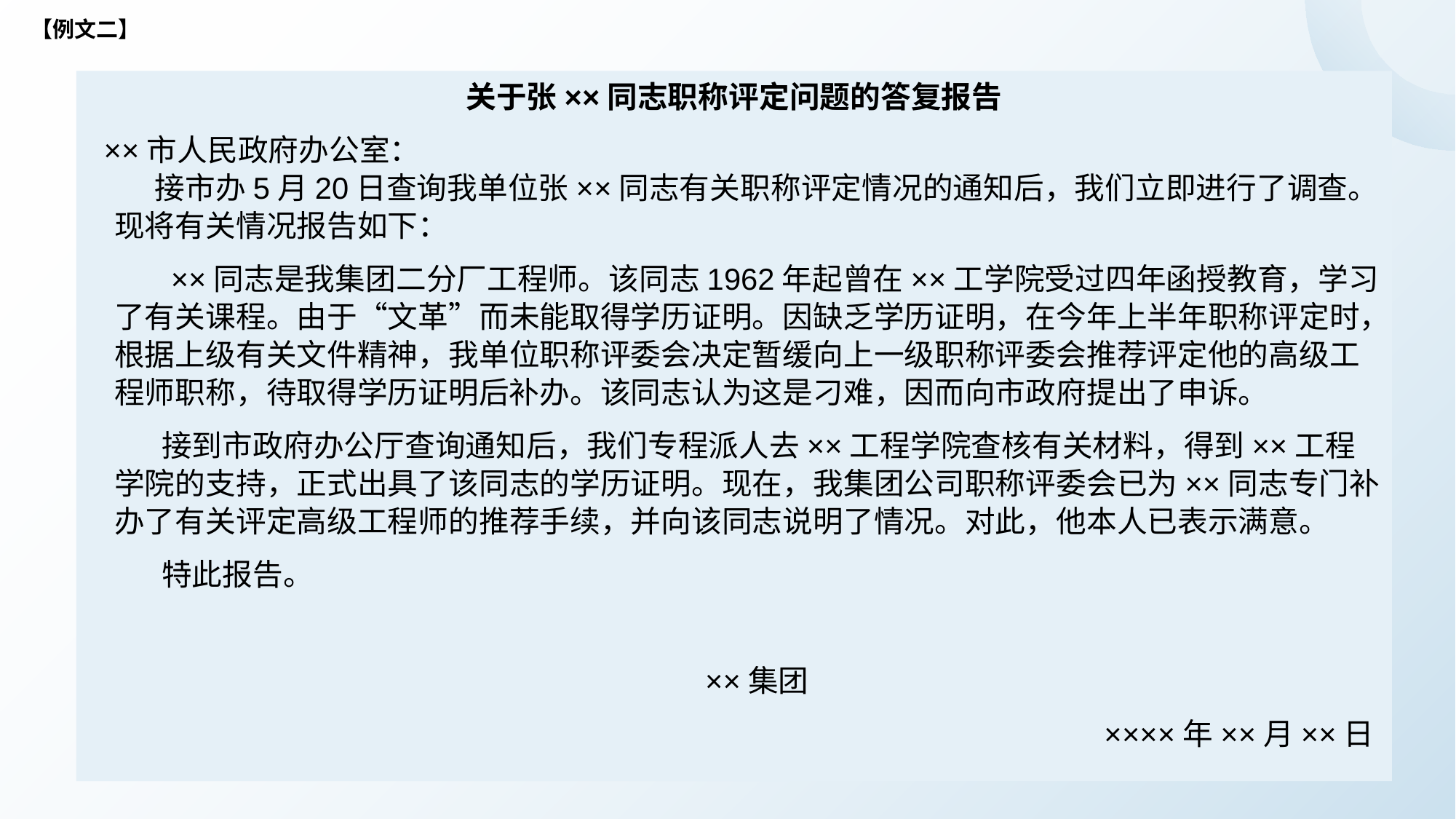

【例文二】
关于张××同志职称评定问题的答复报告
  ××市人民政府办公室：
      接市办5月20日查询我单位张××同志有关职称评定情况的通知后，我们立即进行了调查。现将有关情况报告如下：
          ××同志是我集团二分厂工程师。该同志1962年起曾在××工学院受过四年函授教育，学习了有关课程。由于“文革”而未能取得学历证明。因缺乏学历证明，在今年上半年职称评定时，根据上级有关文件精神，我单位职称评委会决定暂缓向上一级职称评委会推荐评定他的高级工程师职称，待取得学历证明后补办。该同志认为这是刁难，因而向市政府提出了申诉。
          接到市政府办公厅查询通知后，我们专程派人去××工程学院查核有关材料，得到××工程学院的支持，正式出具了该同志的学历证明。现在，我集团公司职称评委会已为××同志专门补办了有关评定高级工程师的推荐手续，并向该同志说明了情况。对此，他本人已表示满意。
          特此报告。

××集团
××××年××月××日